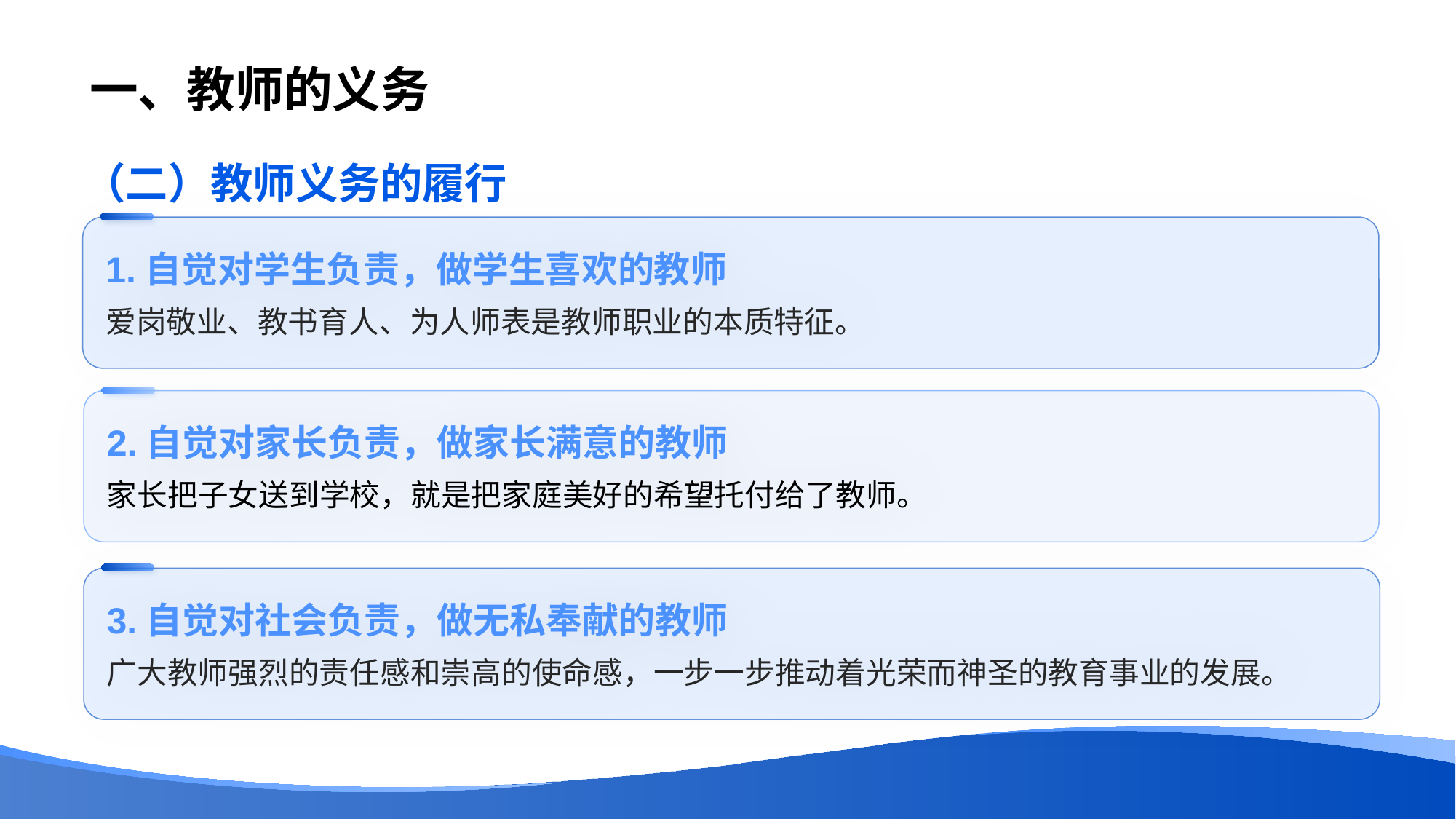

# 一、教师的义务
（二）教师义务的履行

1.自觉对学生负责，做学生喜欢的教师
爱岗敬业、教书育人、为人师表是教师职业的本质特征。

2.自觉对家长负责，做家长满意的教师
家长把子女送到学校，就是把家庭美好的希望托付给了教师。

3.自觉对社会负责，做无私奉献的教师
广大教师强烈的责任感和崇高的使命感，一步一步推动着光荣而神圣的教育事业的发展。